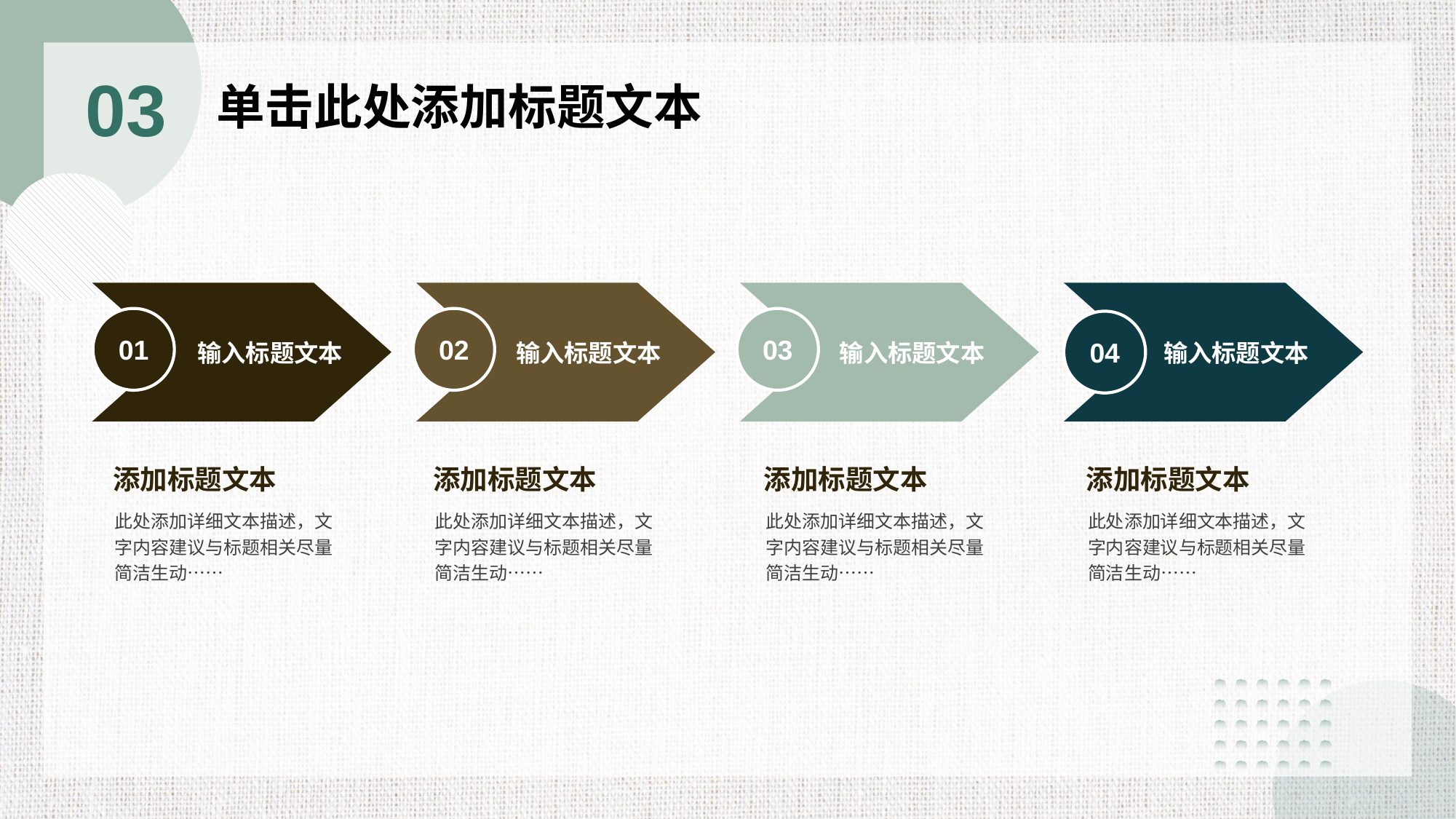

03
单击此处添加标题文本
   输入标题文本
01
 输入标题文本
02
 输入标题文本
03
 输入标题文本
04
添加标题文本
此处添加详细文本描述，文字内容建议与标题相关尽量简洁生动……
添加标题文本
此处添加详细文本描述，文字内容建议与标题相关尽量简洁生动……
添加标题文本
此处添加详细文本描述，文字内容建议与标题相关尽量简洁生动……
添加标题文本
此处添加详细文本描述，文字内容建议与标题相关尽量简洁生动……